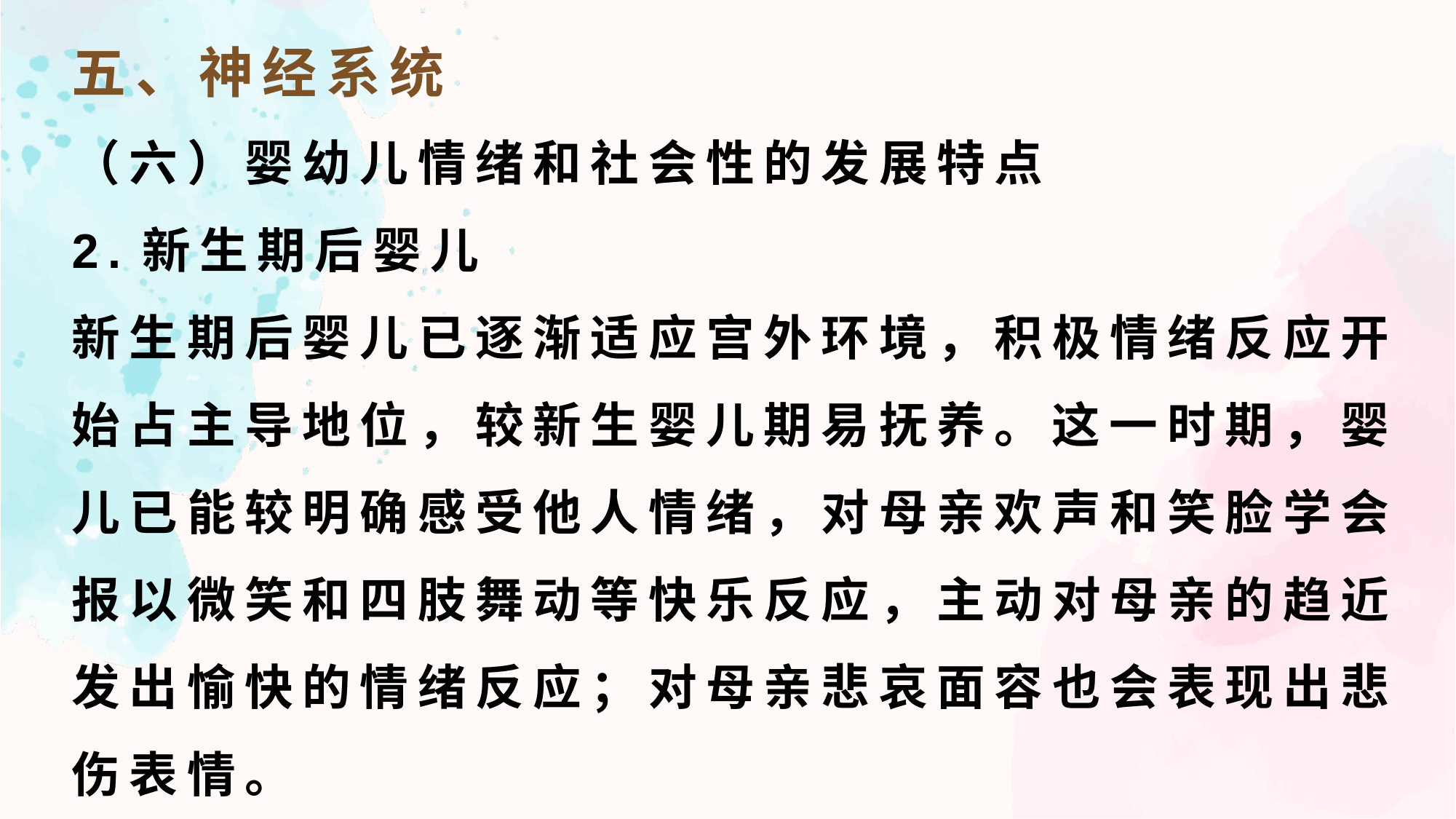

五、神经系统
（六）婴幼儿情绪和社会性的发展特点
2.新生期后婴儿
新生期后婴儿已逐渐适应宫外环境，积极情绪反应开始占主导地位，较新生婴儿期易抚养。这一时期，婴儿已能较明确感受他人情绪，对母亲欢声和笑脸学会报以微笑和四肢舞动等快乐反应，主动对母亲的趋近发出愉快的情绪反应；对母亲悲哀面容也会表现出悲伤表情。